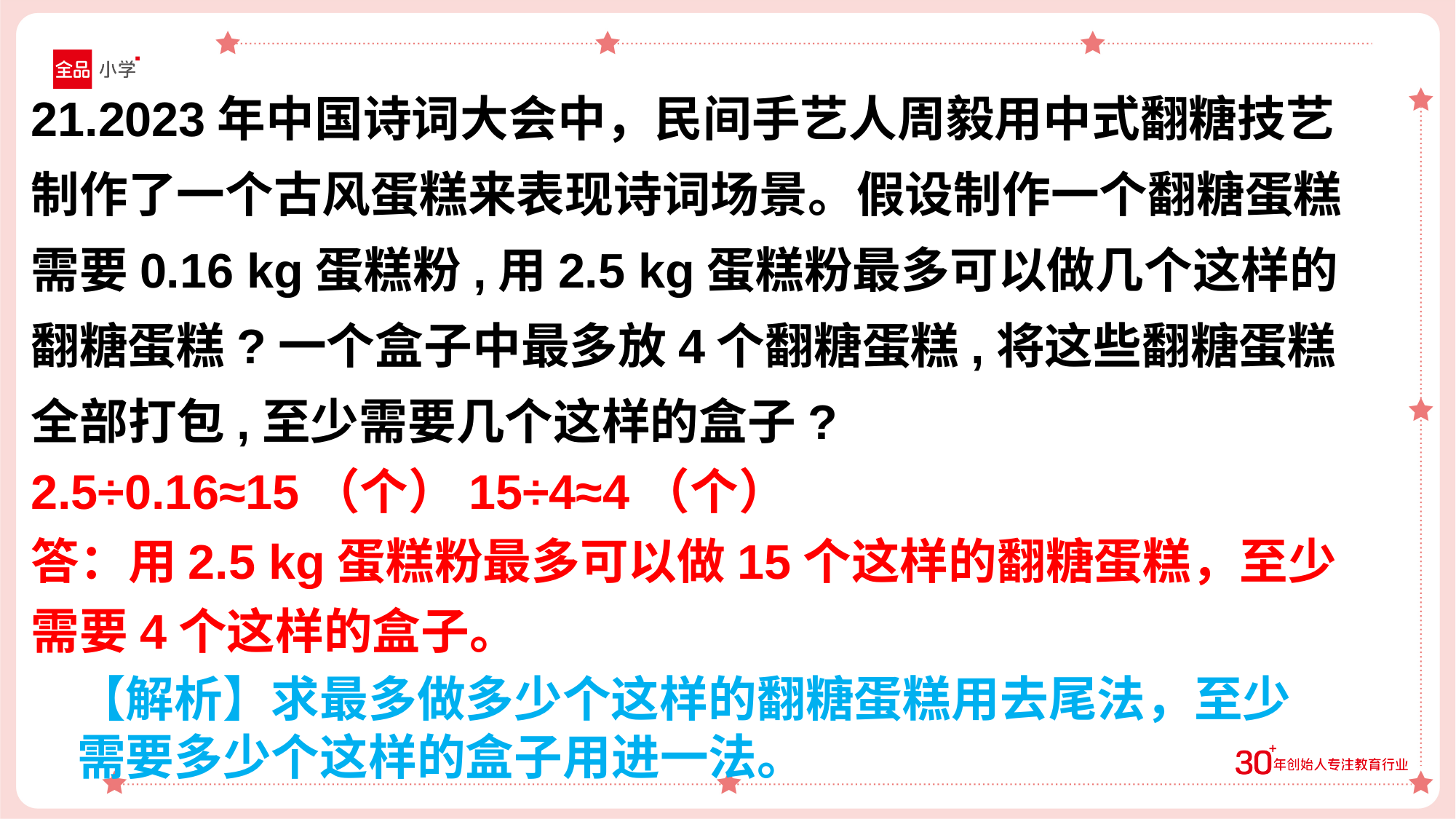

21.2023年中国诗词大会中，民间手艺人周毅用中式翻糖技艺制作了一个古风蛋糕来表现诗词场景。假设制作一个翻糖蛋糕需要0.16 kg蛋糕粉,用2.5 kg蛋糕粉最多可以做几个这样的翻糖蛋糕?一个盒子中最多放4个翻糖蛋糕,将这些翻糖蛋糕全部打包,至少需要几个这样的盒子?
2.5÷0.16≈15（个）15÷4≈4（个）
答：用2.5 kg蛋糕粉最多可以做15个这样的翻糖蛋糕，至少需要4个这样的盒子。
【解析】求最多做多少个这样的翻糖蛋糕用去尾法，至少需要多少个这样的盒子用进一法。